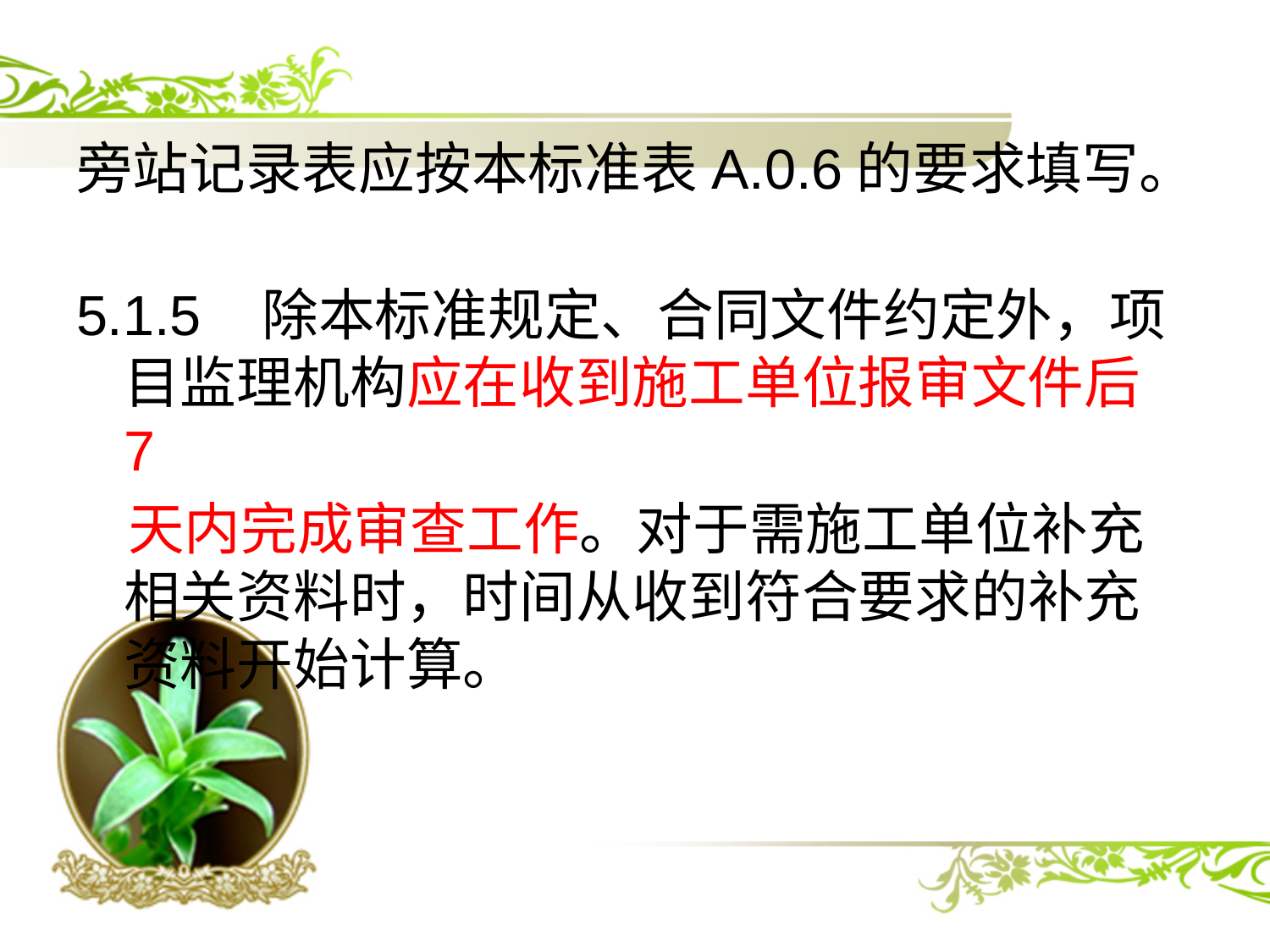

旁站记录表应按本标准表A.0.6的要求填写。
5.1.5   除本标准规定、合同文件约定外，项目监理机构应在收到施工单位报审文件后 7
   天内完成审查工作。对于需施工单位补充相关资料时，时间从收到符合要求的补充资料开始计算。